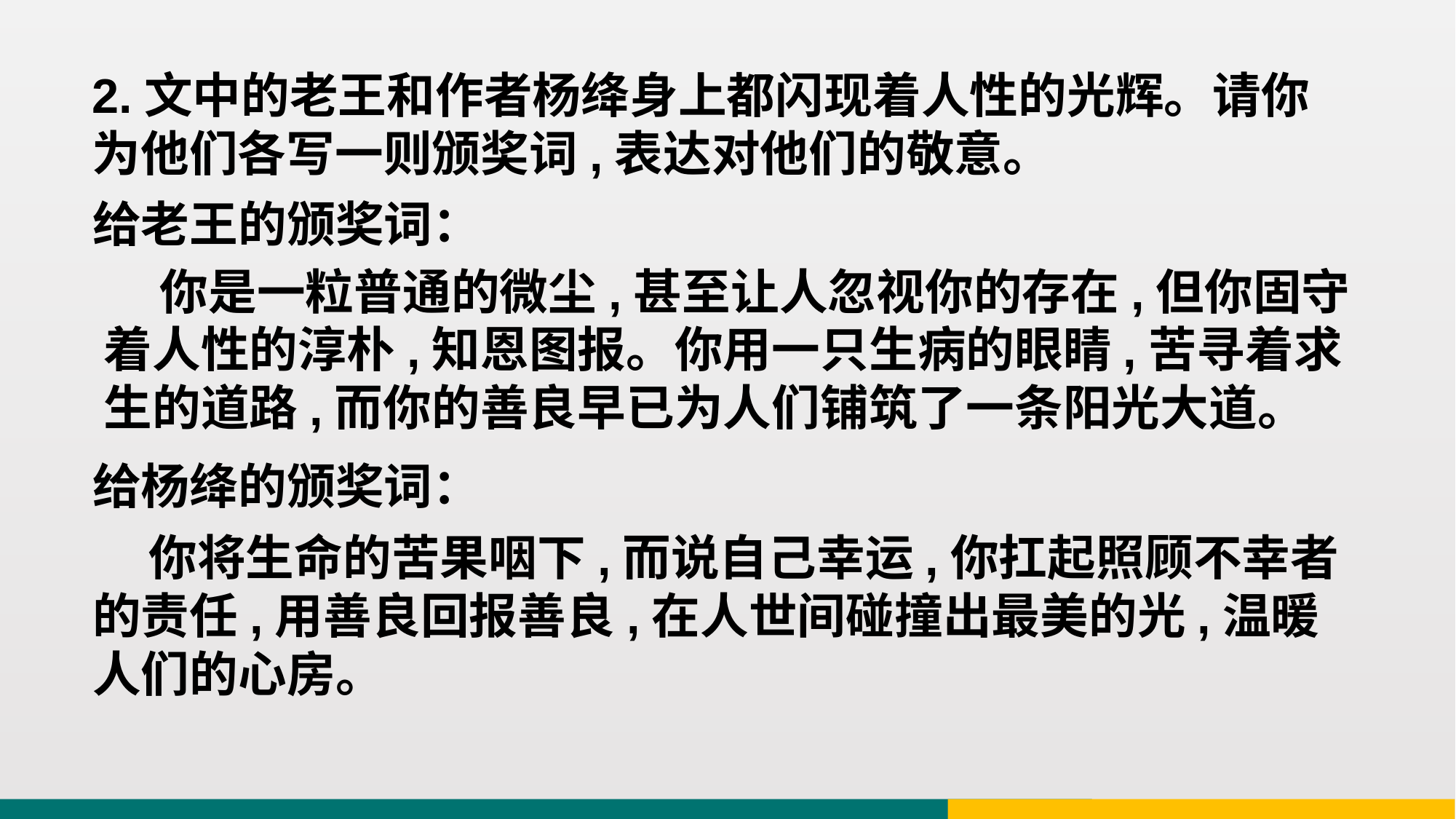

2.文中的老王和作者杨绛身上都闪现着人性的光辉。请你为他们各写一则颁奖词,表达对他们的敬意。
给老王的颁奖词：

给杨绛的颁奖词：

    你是一粒普通的微尘,甚至让人忽视你的存在,但你固守着人性的淳朴,知恩图报。你用一只生病的眼睛,苦寻着求生的道路,而你的善良早已为人们铺筑了一条阳光大道。

    你将生命的苦果咽下,而说自己幸运,你扛起照顾不幸者的责任,用善良回报善良,在人世间碰撞出最美的光,温暖人们的心房。